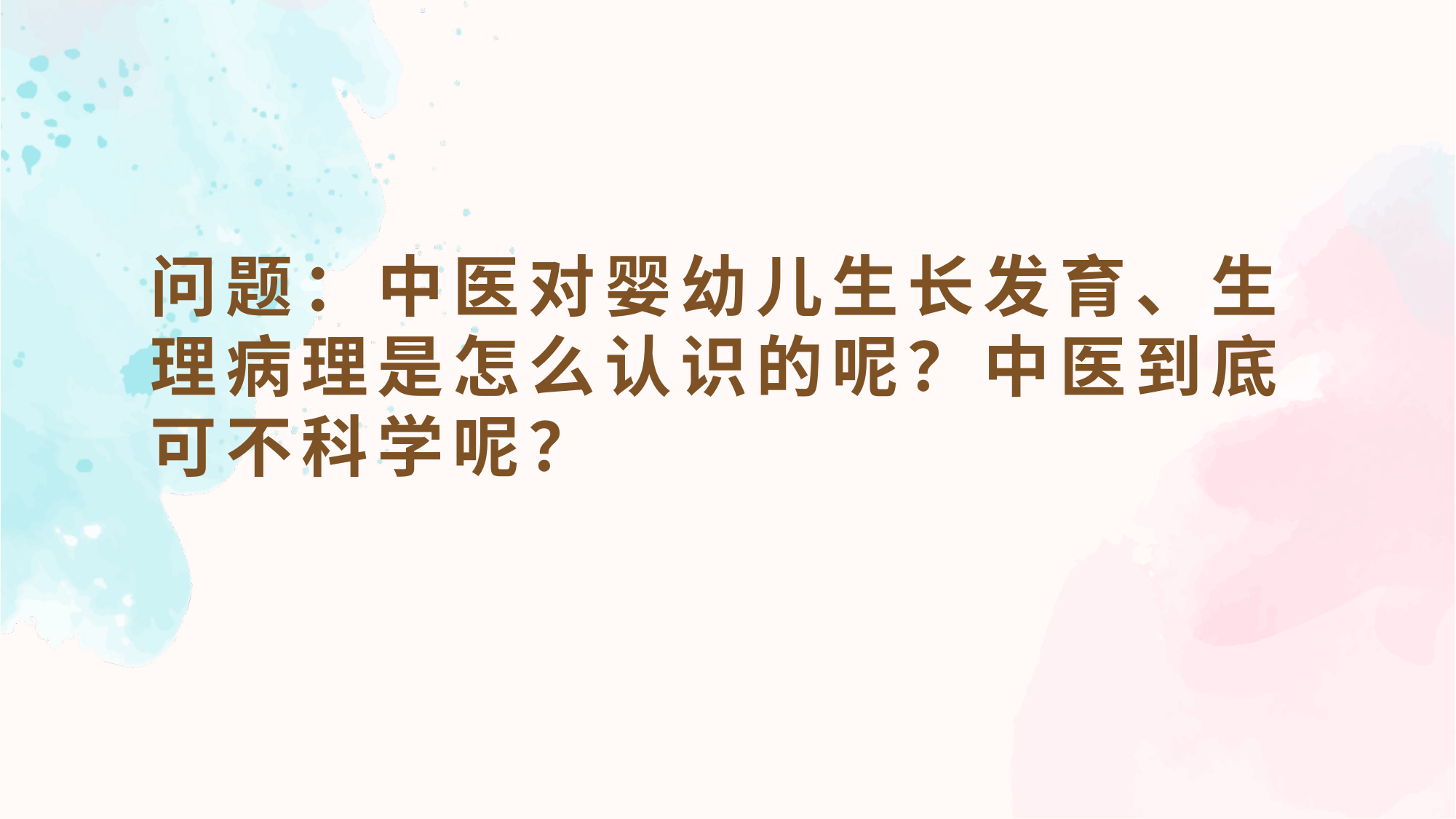

问题：中医对婴幼儿生长发育、生理病理是怎么认识的呢？中医到底可不科学呢？